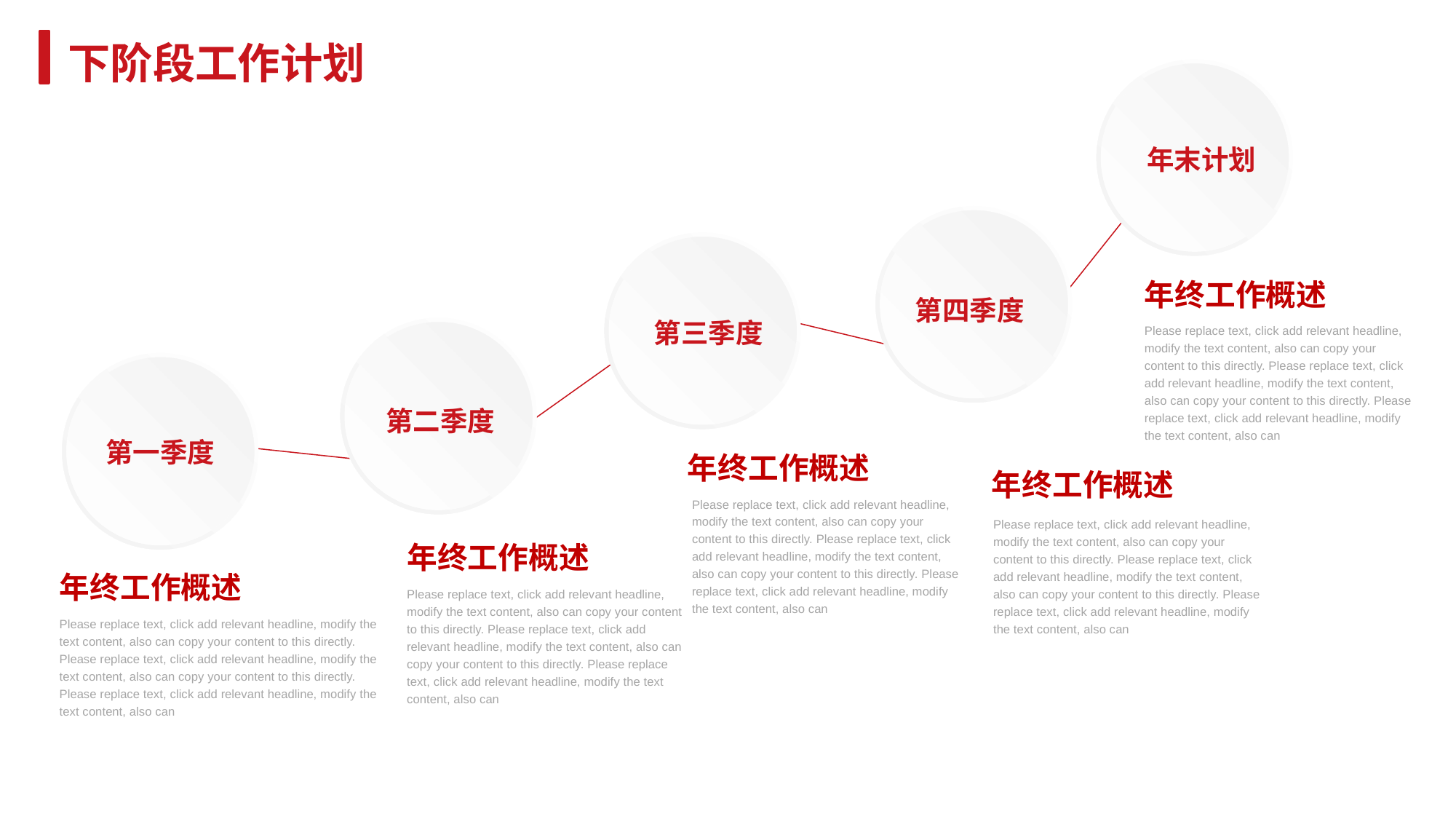

下阶段工作计划

年末计划

年终工作概述
第四季度
第三季度

Please replace text, click add relevant headline, modify the text content, also can copy your content to this directly. Please replace text, click add relevant headline, modify the text content, also can copy your content to this directly. Please replace text, click add relevant headline, modify the text content, also can

第二季度
第一季度
年终工作概述
年终工作概述
Please replace text, click add relevant headline, modify the text content, also can copy your content to this directly. Please replace text, click add relevant headline, modify the text content, also can copy your content to this directly. Please replace text, click add relevant headline, modify the text content, also can

Please replace text, click add relevant headline, modify the text content, also can copy your content to this directly. Please replace text, click add relevant headline, modify the text content, also can copy your content to this directly. Please replace text, click add relevant headline, modify the text content, also can

年终工作概述
年终工作概述
Please replace text, click add relevant headline, modify the text content, also can copy your content to this directly. Please replace text, click add relevant headline, modify the text content, also can copy your content to this directly. Please replace text, click add relevant headline, modify the text content, also can

Please replace text, click add relevant headline, modify the text content, also can copy your content to this directly. Please replace text, click add relevant headline, modify the text content, also can copy your content to this directly. Please replace text, click add relevant headline, modify the text content, also can